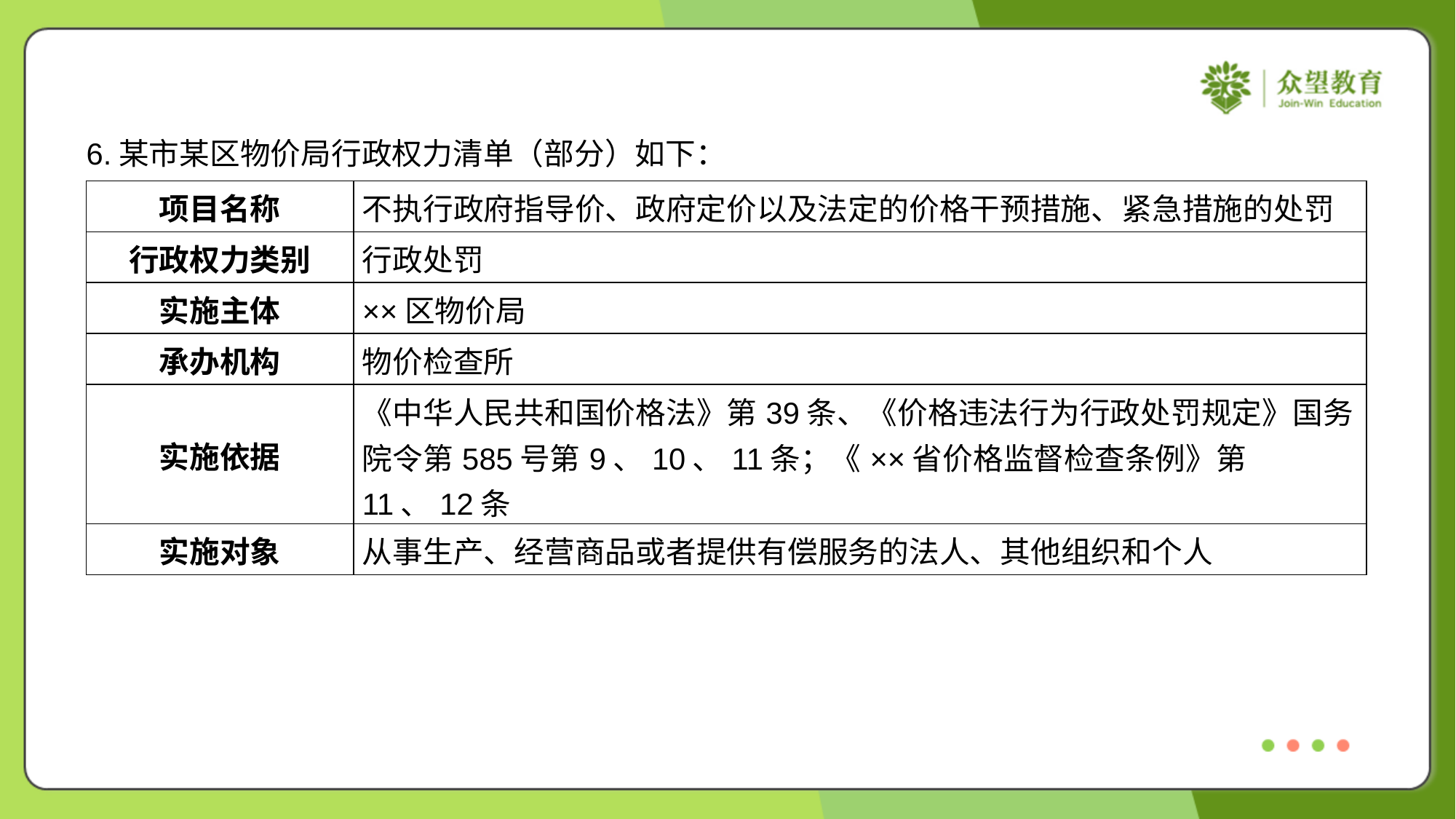

6.某市某区物价局行政权力清单（部分）如下：
| 项目名称 | 不执行政府指导价、政府定价以及法定的价格干预措施、紧急措施的处罚 |
| --- | --- |
| 行政权力类别 | 行政处罚 |
| 实施主体 | ××区物价局 |
| 承办机构 | 物价检查所 |
| 实施依据 | 《中华人民共和国价格法》第39条、《价格违法行为行政处罚规定》国务 院令第585号第9、10、11条；《××省价格监督检查条例》第11、12条 |
| 实施对象 | 从事生产、经营商品或者提供有偿服务的法人、其他组织和个人 |